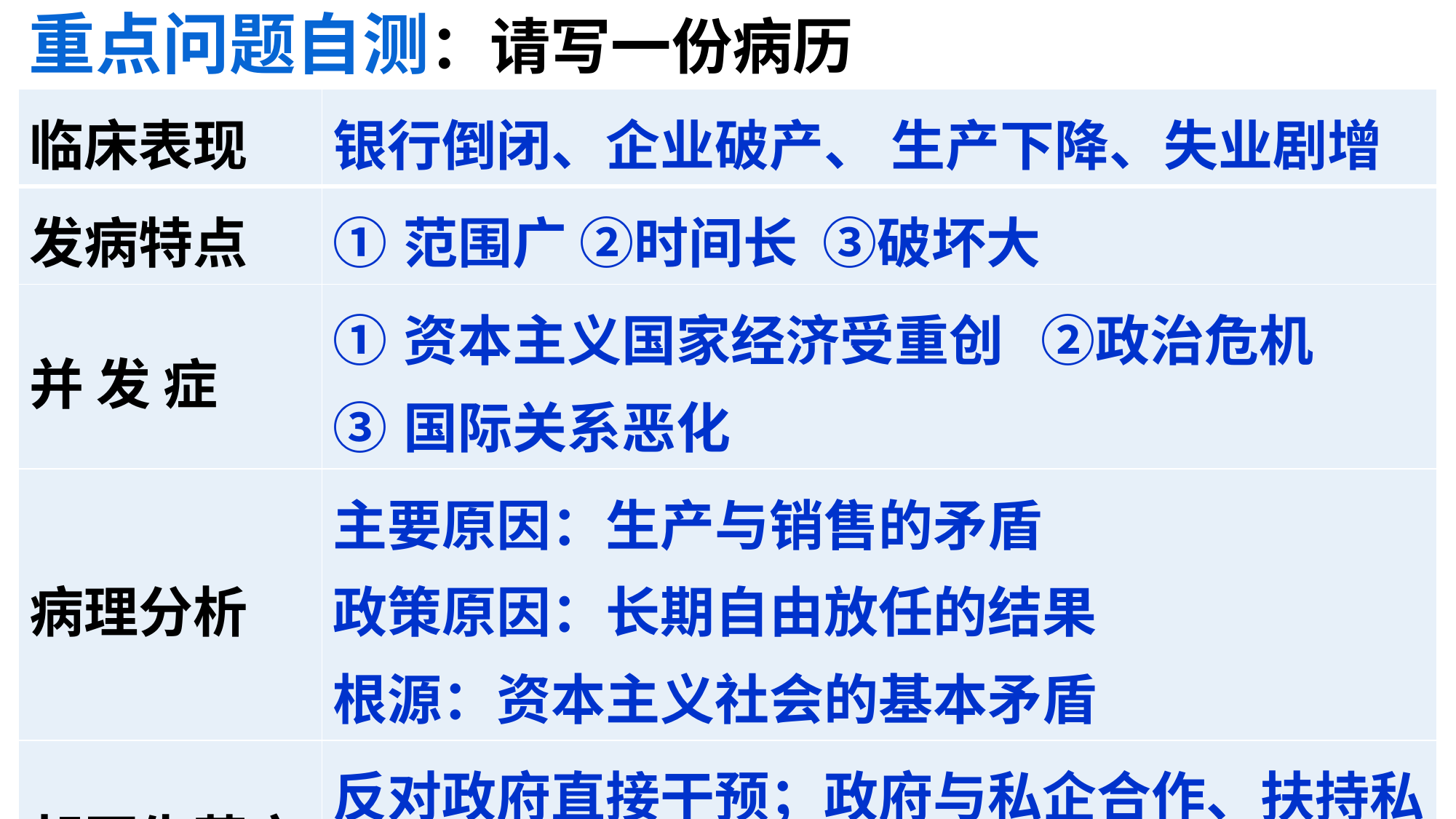

重点问题自测：请写一份病历
| 临床表现 | 银行倒闭、企业破产、 生产下降、失业剧增 |
| --- | --- |
| 发病特点 | ①范围广 ②时间长 ③破坏大 |
| 并 发 症 | ①资本主义国家经济受重创 ②政治危机 ③国际关系恶化 |
| 病理分析 | 主要原因：生产与销售的矛盾 政策原因：长期自由放任的结果 根源：资本主义社会的基本矛盾 |
| 胡医生药方 | 反对政府直接干预；政府与私企合作、扶持私企（被迫、小规模直接干预） |